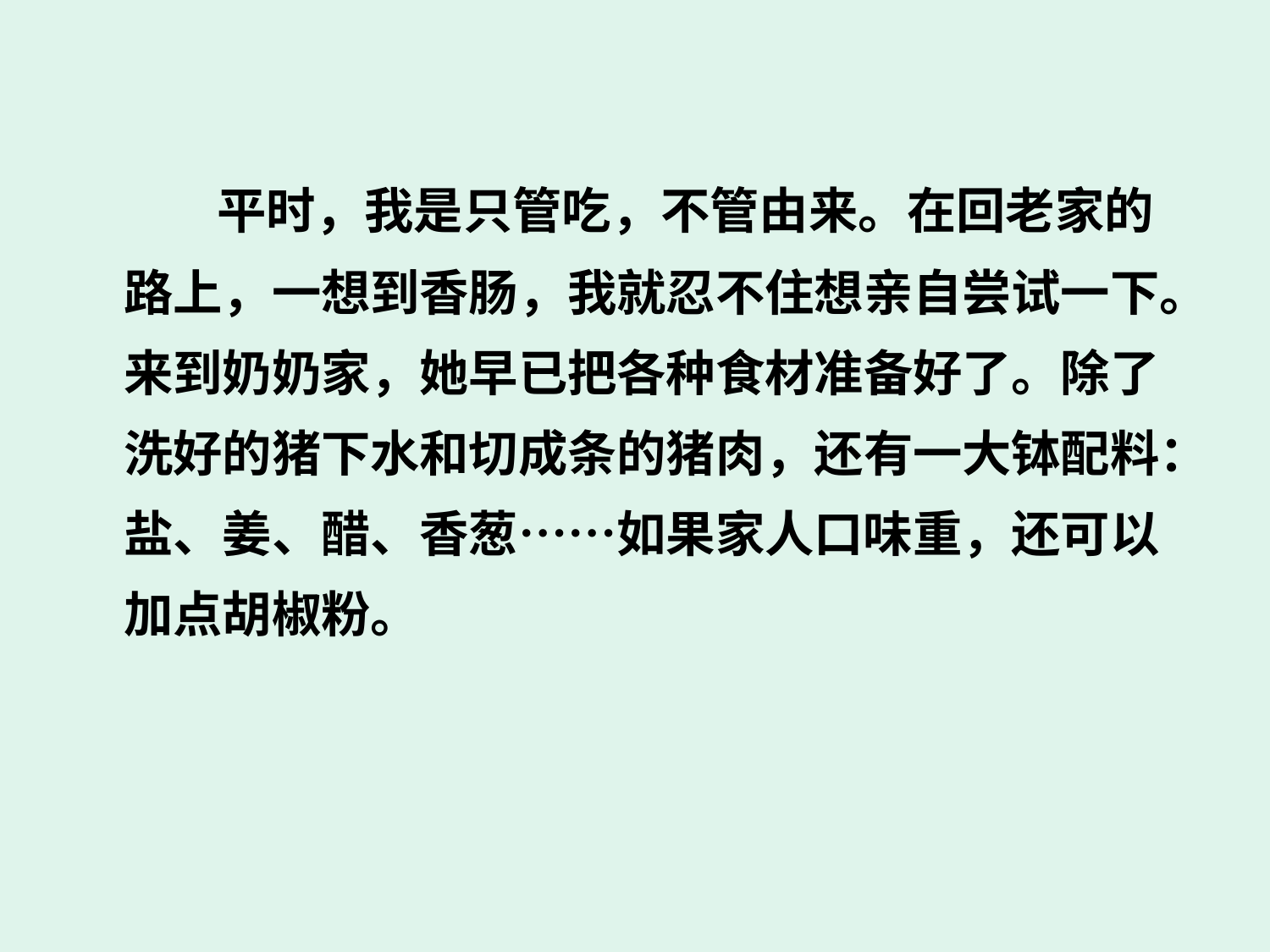

平时，我是只管吃，不管由来。在回老家的路上，一想到香肠，我就忍不住想亲自尝试一下。来到奶奶家，她早已把各种食材准备好了。除了洗好的猪下水和切成条的猪肉，还有一大钵配料：盐、姜、醋、香葱……如果家人口味重，还可以加点胡椒粉。